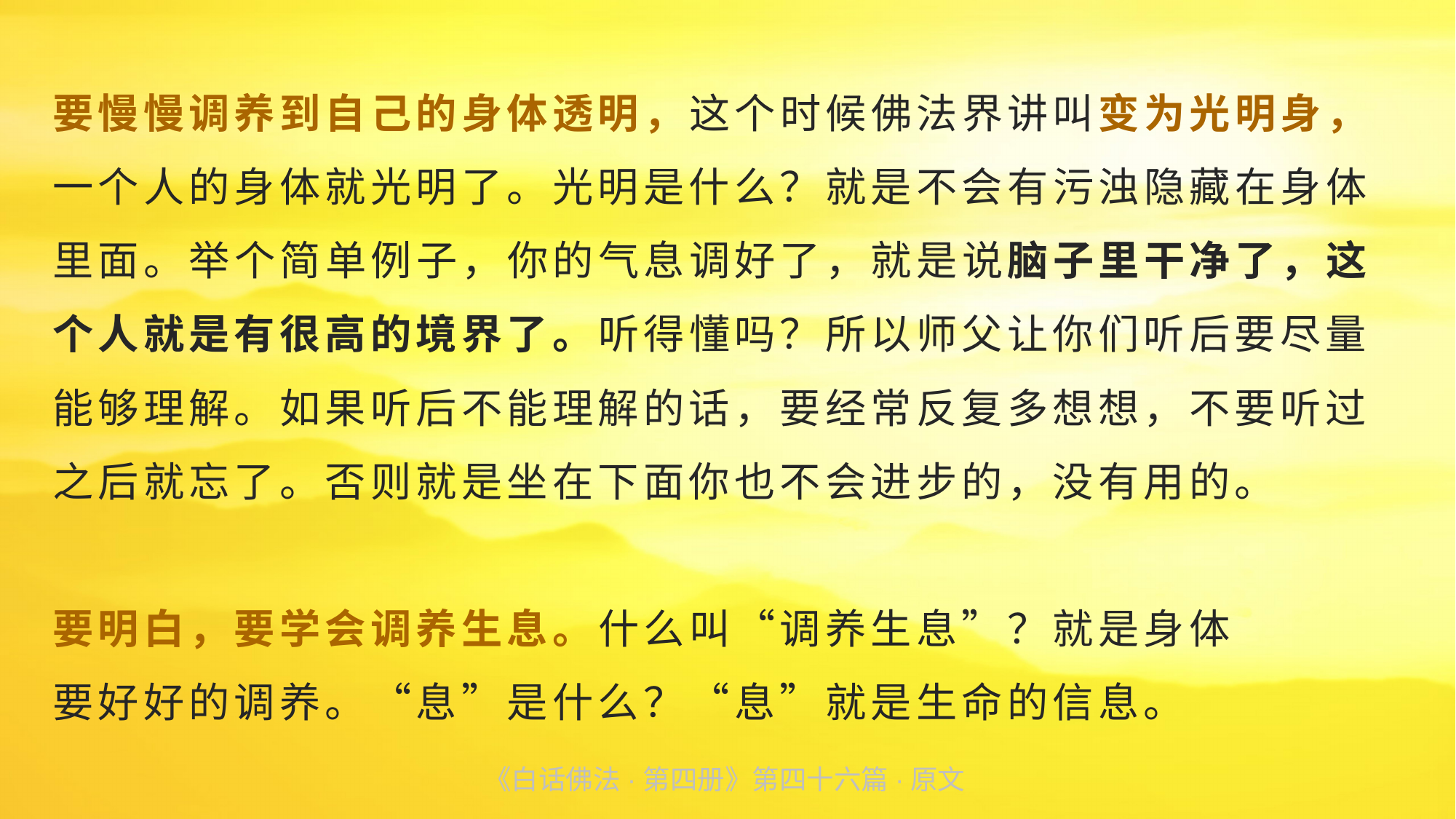

要慢慢调养到自己的身体透明，这个时候佛法界讲叫变为光明身，一个人的身体就光明了。光明是什么？就是不会有污浊隐藏在身体里面。举个简单例子，你的气息调好了，就是说脑子里干净了，这个人就是有很高的境界了。听得懂吗？所以师父让你们听后要尽量能够理解。如果听后不能理解的话，要经常反复多想想，不要听过之后就忘了。否则就是坐在下面你也不会进步的，没有用的。

要明白，要学会调养生息。什么叫“调养生息”？就是身体
要好好的调养。“息”是什么？“息”就是生命的信息。
《白话佛法·第四册》第四十六篇·原文